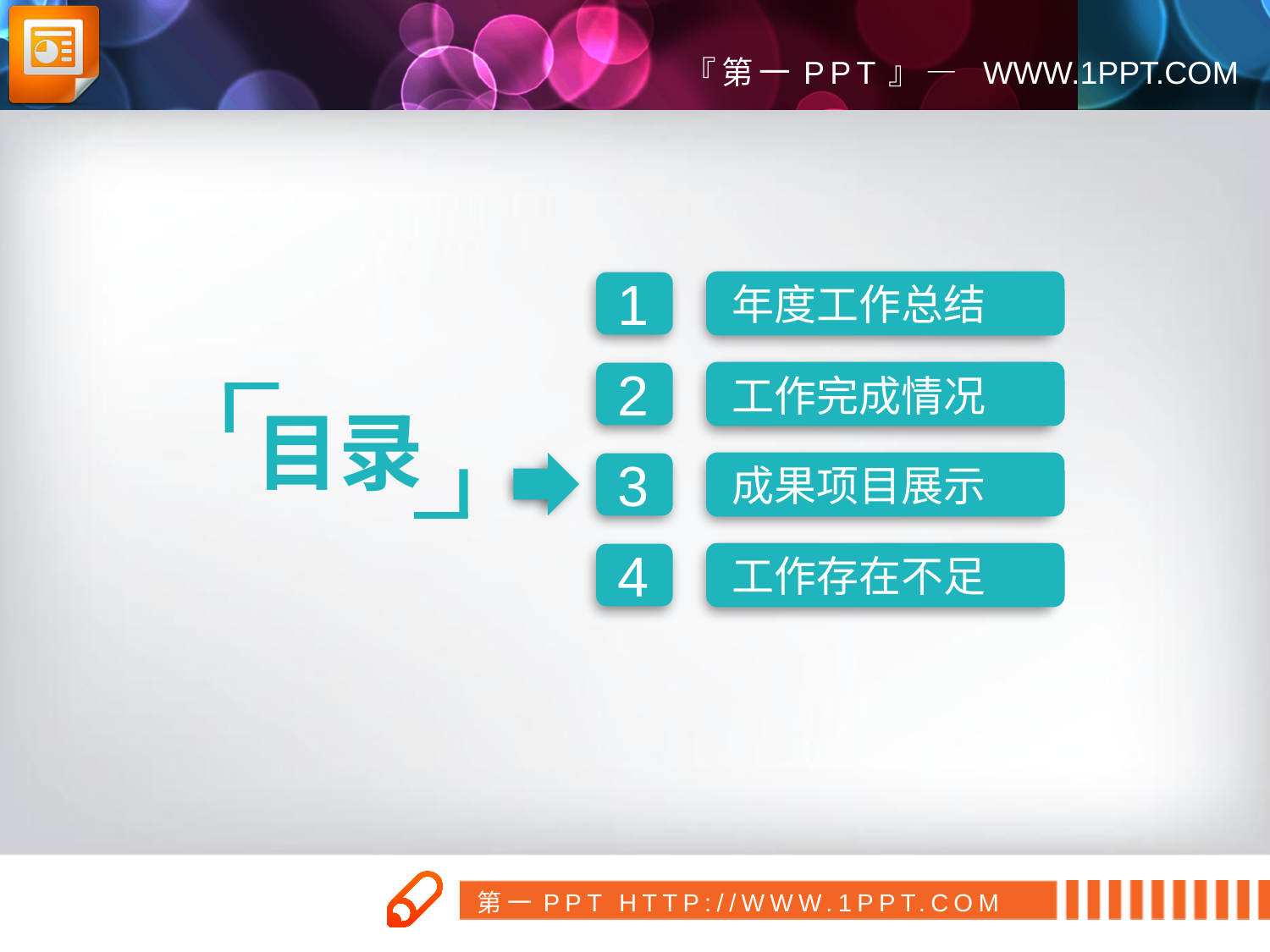

1

年度工作总结
2

工作完成情况

目录
3

成果项目展示

4

工作存在不足